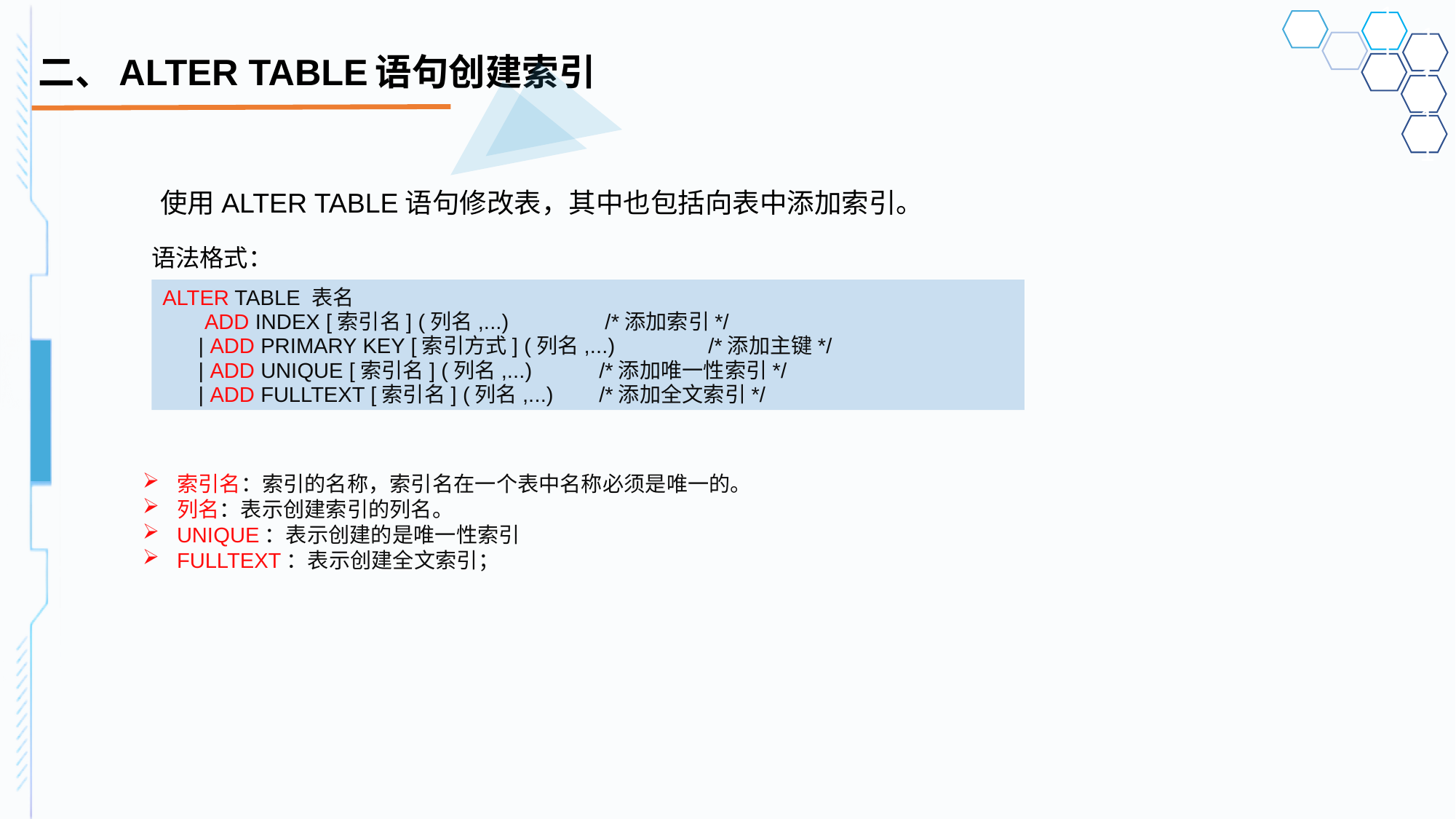

# 二、ALTER TABLE语句创建索引

使用ALTER TABLE语句修改表，其中也包括向表中添加索引。
语法格式：
ALTER TABLE 表名
       ADD INDEX [索引名] (列名,...)          	 /*添加索引*/
      | ADD PRIMARY KEY [索引方式] (列名,...)  	/*添加主键*/
      | ADD UNIQUE [索引名] (列名,...)   	/*添加唯一性索引*/
      | ADD FULLTEXT [索引名] (列名,...)   	/*添加全文索引*/
索引名：索引的名称，索引名在一个表中名称必须是唯一的。
列名：表示创建索引的列名。
UNIQUE：表示创建的是唯一性索引
FULLTEXT：表示创建全文索引；